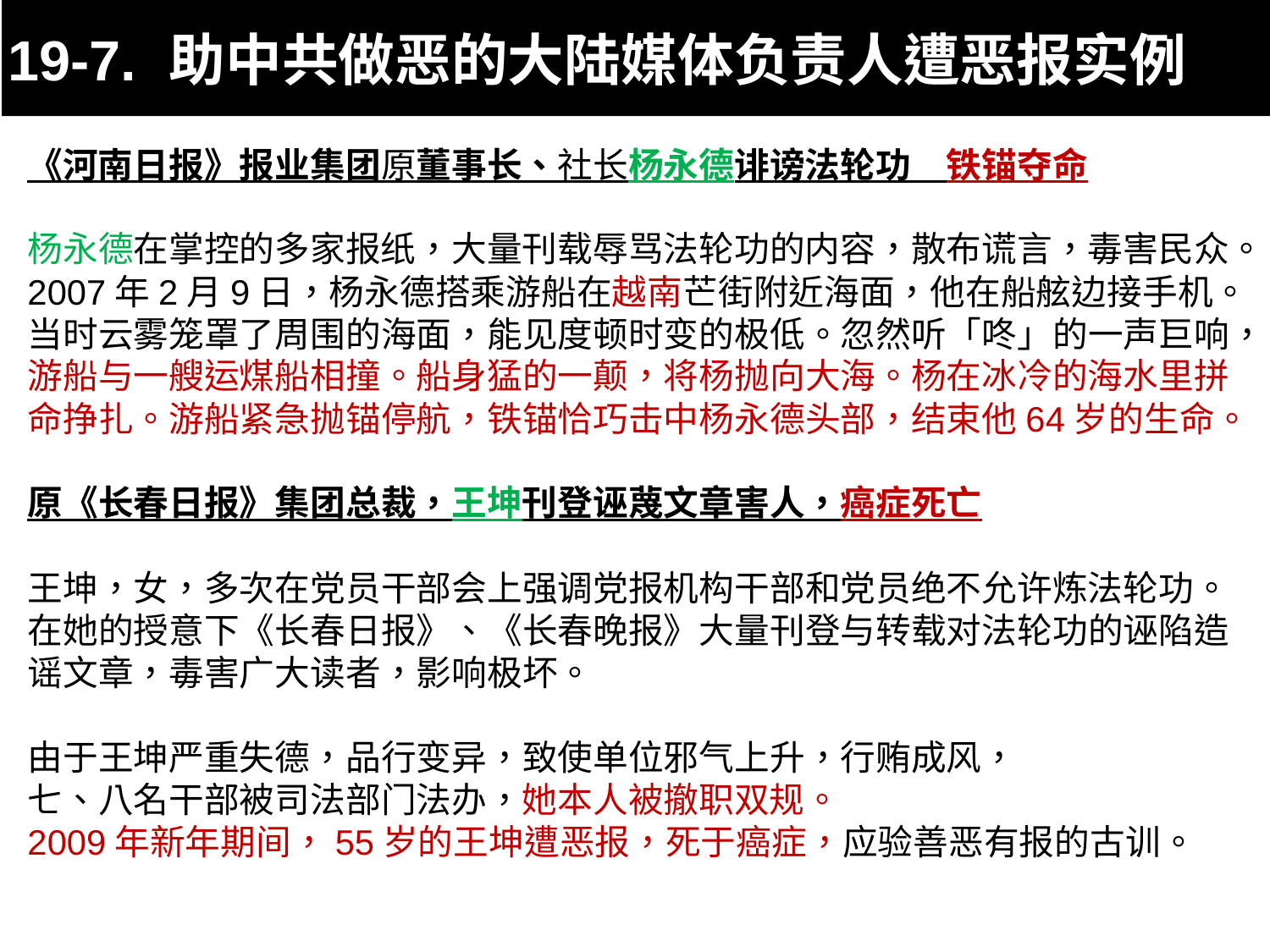

19-7.-助中共做恶的大陆媒体负责人遭恶报实例
《河南日报》报业集团原董事长、社长杨永德诽谤法轮功　铁锚夺命

杨永德在掌控的多家报纸，大量刊载辱骂法轮功的内容，散布谎言，毒害民众。
2007年2月9日，杨永德搭乘游船在越南芒街附近海面，他在船舷边接手机。
当时云雾笼罩了周围的海面，能见度顿时变的极低。忽然听「咚」的一声巨响，游船与一艘运煤船相撞。船身猛的一颠，将杨抛向大海。杨在冰冷的海水里拼命挣扎。游船紧急抛锚停航，铁锚恰巧击中杨永德头部，结束他64岁的生命。

原《长春日报》集团总裁，王坤刊登诬蔑文章害人，癌症死亡

王坤，女，多次在党员干部会上强调党报机构干部和党员绝不允许炼法轮功。
在她的授意下《长春日报》、《长春晚报》大量刊登与转载对法轮功的诬陷造谣文章，毒害广大读者，影响极坏。

由于王坤严重失德，品行变异，致使单位邪气上升，行贿成风，
七、八名干部被司法部门法办，她本人被撤职双规。
2009年新年期间，55岁的王坤遭恶报，死于癌症，应验善恶有报的古训。